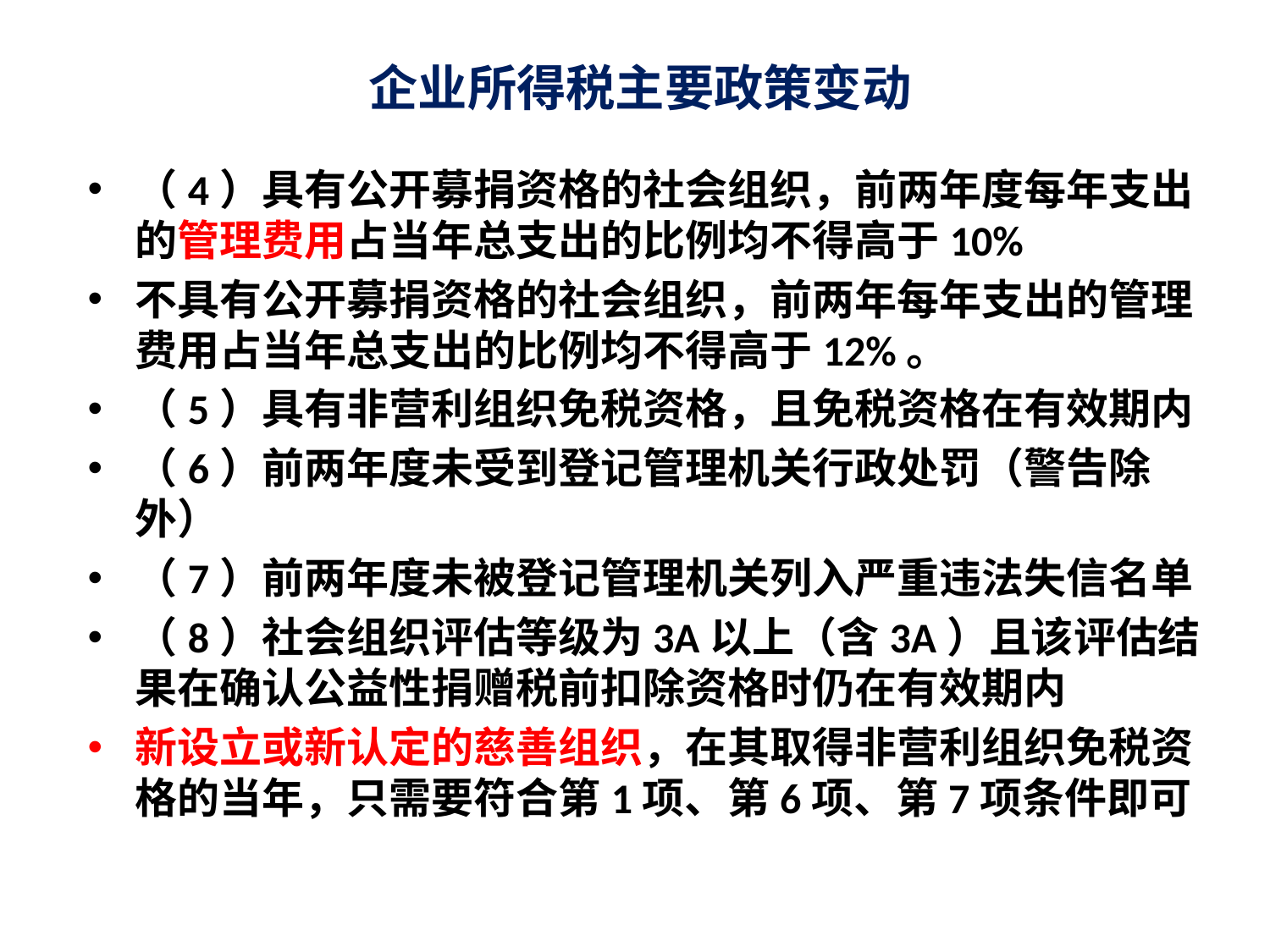

# 企业所得税主要政策变动
（4）具有公开募捐资格的社会组织，前两年度每年支出的管理费用占当年总支出的比例均不得高于10%
不具有公开募捐资格的社会组织，前两年每年支出的管理费用占当年总支出的比例均不得高于12%。
（5）具有非营利组织免税资格，且免税资格在有效期内
（6）前两年度未受到登记管理机关行政处罚（警告除外）
（7）前两年度未被登记管理机关列入严重违法失信名单
（8）社会组织评估等级为3A以上（含3A）且该评估结果在确认公益性捐赠税前扣除资格时仍在有效期内
新设立或新认定的慈善组织，在其取得非营利组织免税资格的当年，只需要符合第1项、第6项、第7项条件即可